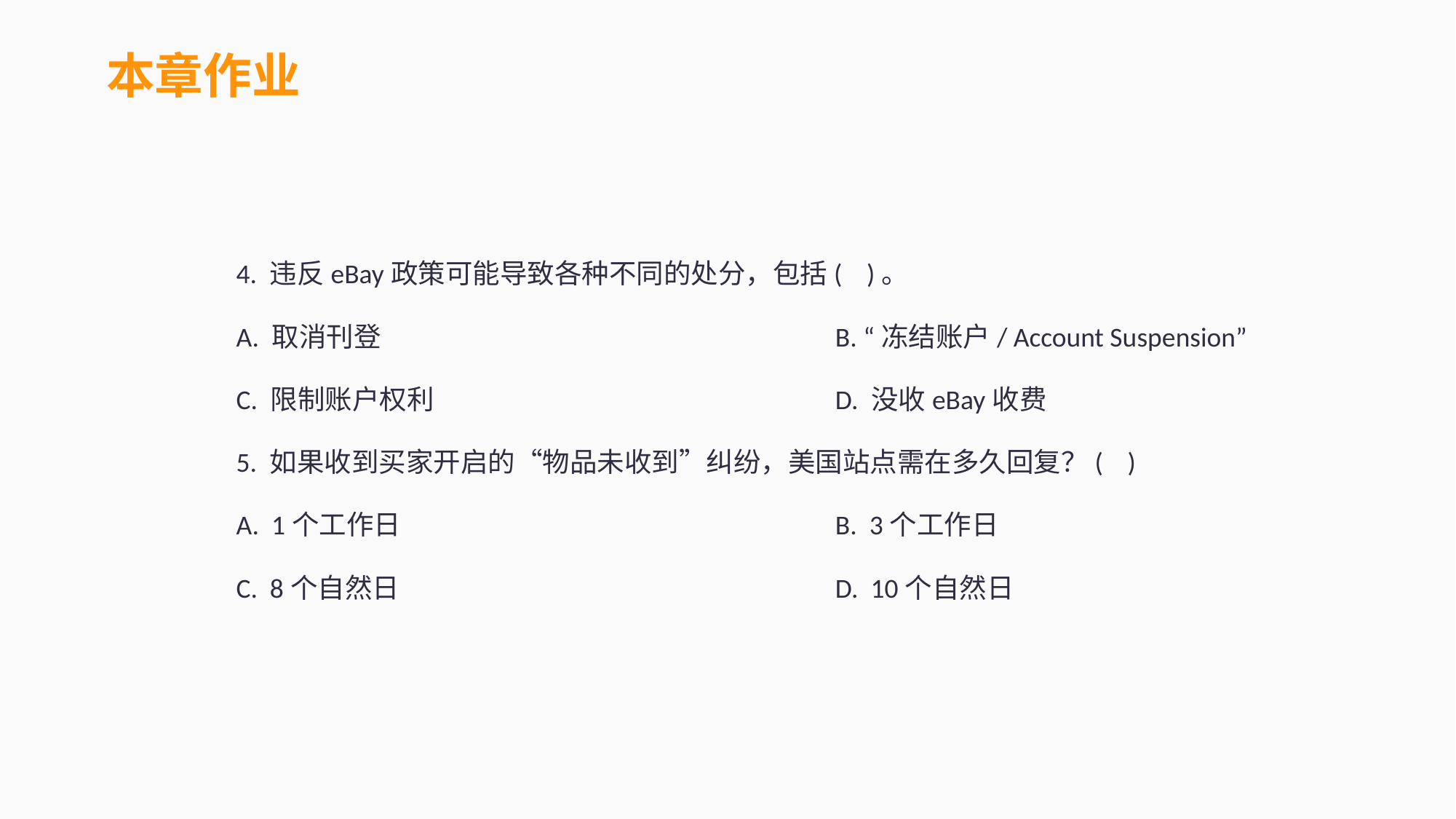

本章作业
4. 违反eBay政策可能导致各种不同的处分，包括(    )。
A. 取消刊登					B. “冻结账户/ Account Suspension”
C. 限制账户权利				D. 没收eBay收费
5. 如果收到买家开启的“物品未收到”纠纷，美国站点需在多久回复？(    )
A.  1个工作日				B.  3个工作日
C.  8个自然日				D.  10个自然日